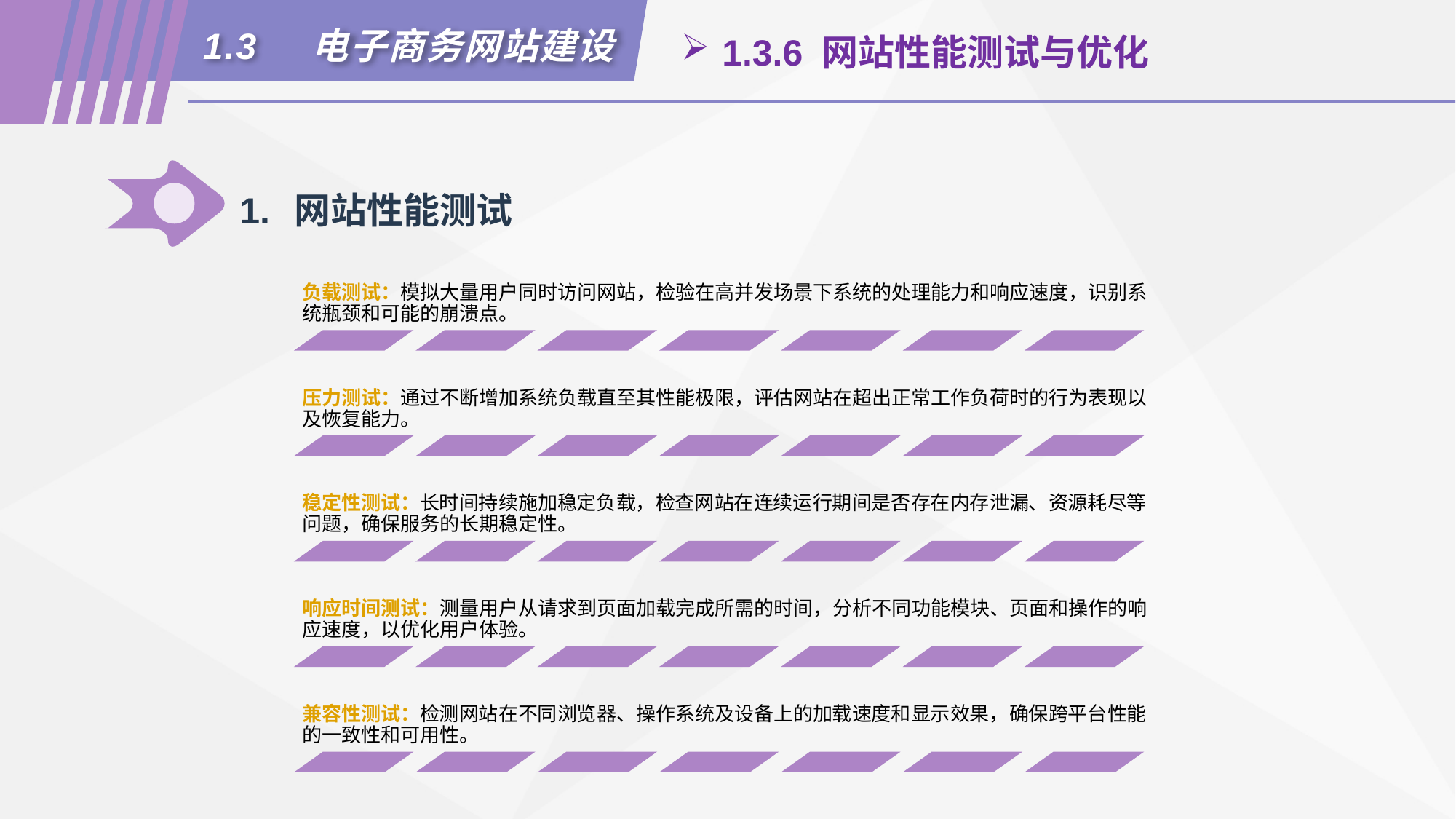

1.3	电子商务网站建设
1.3.6 网站性能测试与优化

1.	网站性能测试
负载测试：模拟大量用户同时访问网站，检验在高并发场景下系统的处理能力和响应速度，识别系统瓶颈和可能的崩溃点。
压力测试：通过不断增加系统负载直至其性能极限，评估网站在超出正常工作负荷时的行为表现以及恢复能力。
稳定性测试：长时间持续施加稳定负载，检查网站在连续运行期间是否存在内存泄漏、资源耗尽等问题，确保服务的长期稳定性。
响应时间测试：测量用户从请求到页面加载完成所需的时间，分析不同功能模块、页面和操作的响应速度，以优化用户体验。
兼容性测试：检测网站在不同浏览器、操作系统及设备上的加载速度和显示效果，确保跨平台性能的一致性和可用性。